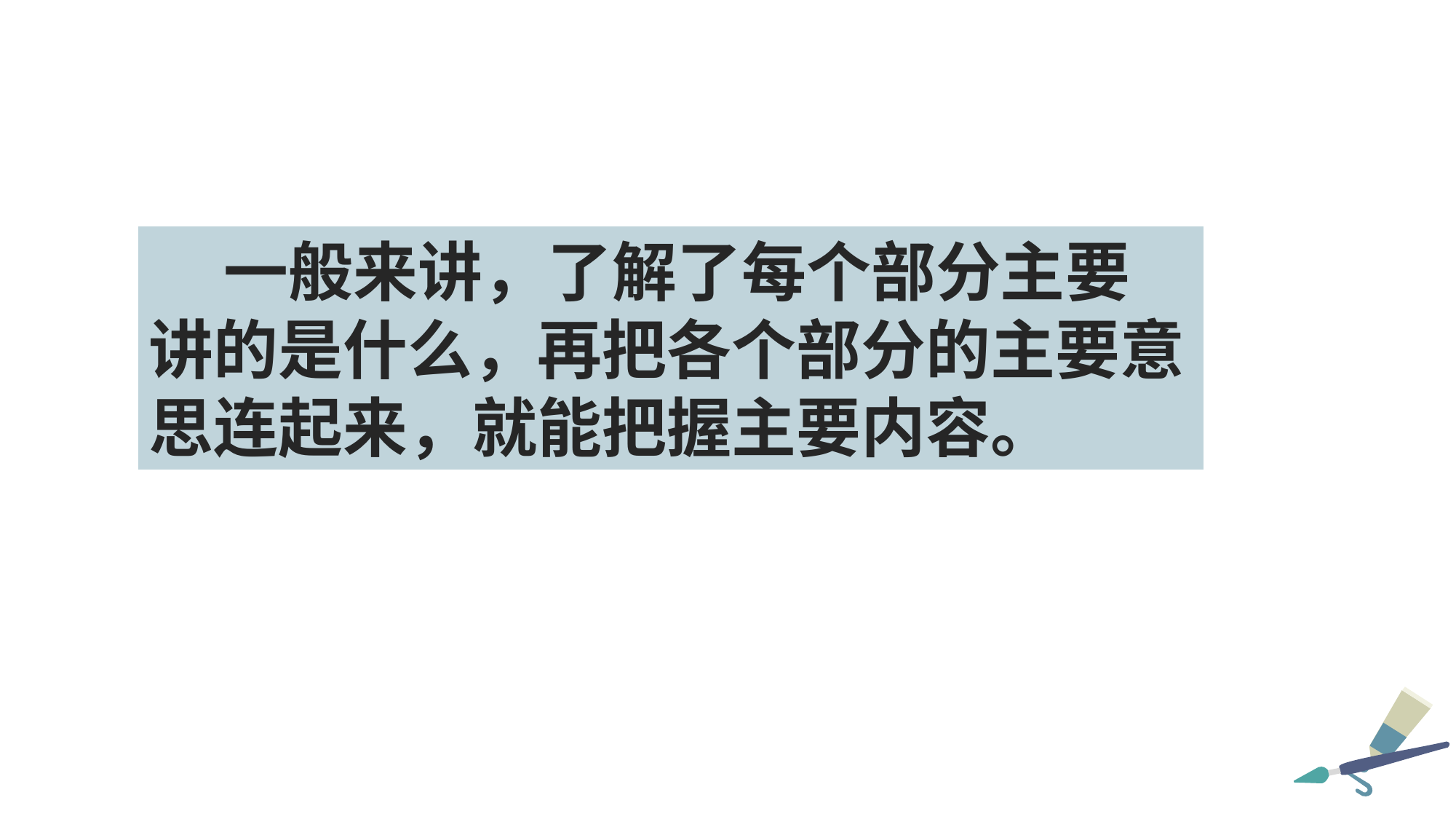

一般来讲，了解了每个部分主要讲的是什么，再把各个部分的主要意思连起来，就能把握主要内容。